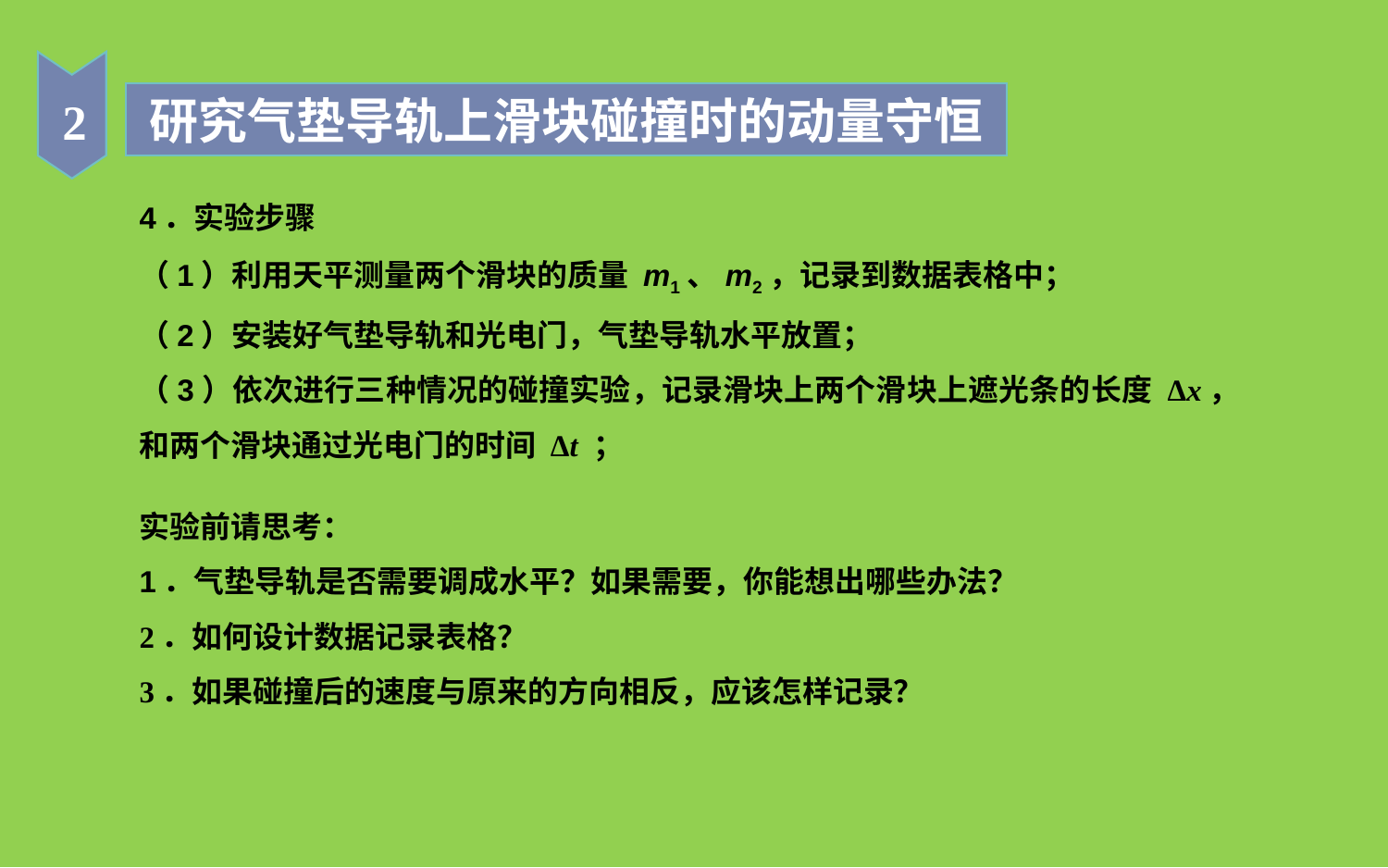

2
研究气垫导轨上滑块碰撞时的动量守恒
4．实验步骤
（1）利用天平测量两个滑块的质量 m1、m2，记录到数据表格中；
（2）安装好气垫导轨和光电门，气垫导轨水平放置；
（3）依次进行三种情况的碰撞实验，记录滑块上两个滑块上遮光条的长度 Δx，和两个滑块通过光电门的时间 Δt ；
实验前请思考：
1．气垫导轨是否需要调成水平？如果需要，你能想出哪些办法？
2．如何设计数据记录表格？
3．如果碰撞后的速度与原来的方向相反，应该怎样记录？